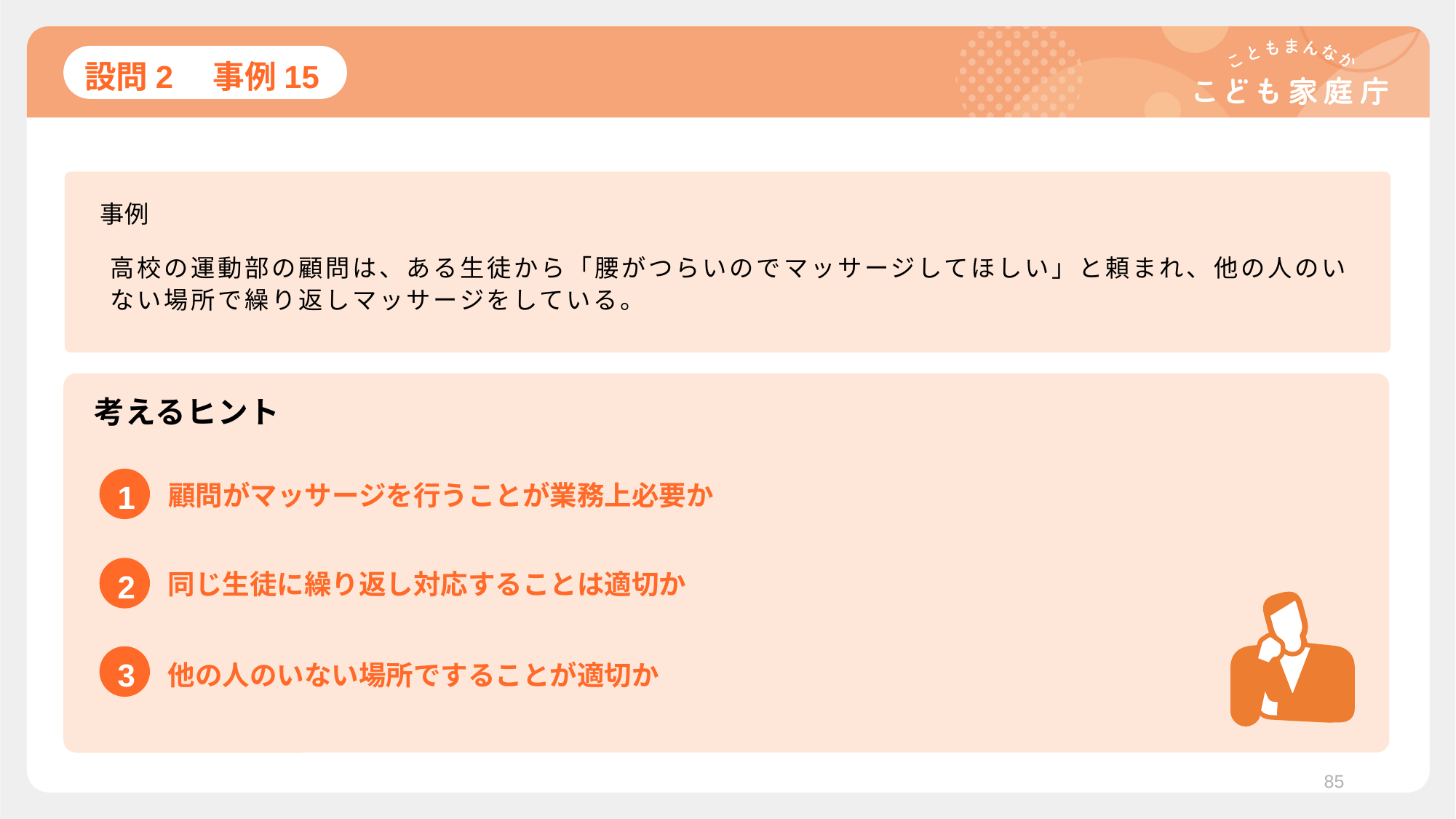

# 設問2　事例15

事例
高校の運動部の顧問は、ある生徒から「腰がつらいのでマッサージしてほしい」と頼まれ、他の人のいない場所で繰り返しマッサージをしている。

考えるヒント
1
顧問がマッサージを行うことが業務上必要か
2
同じ生徒に繰り返し対応することは適切か

3
他の人のいない場所ですることが適切か
85